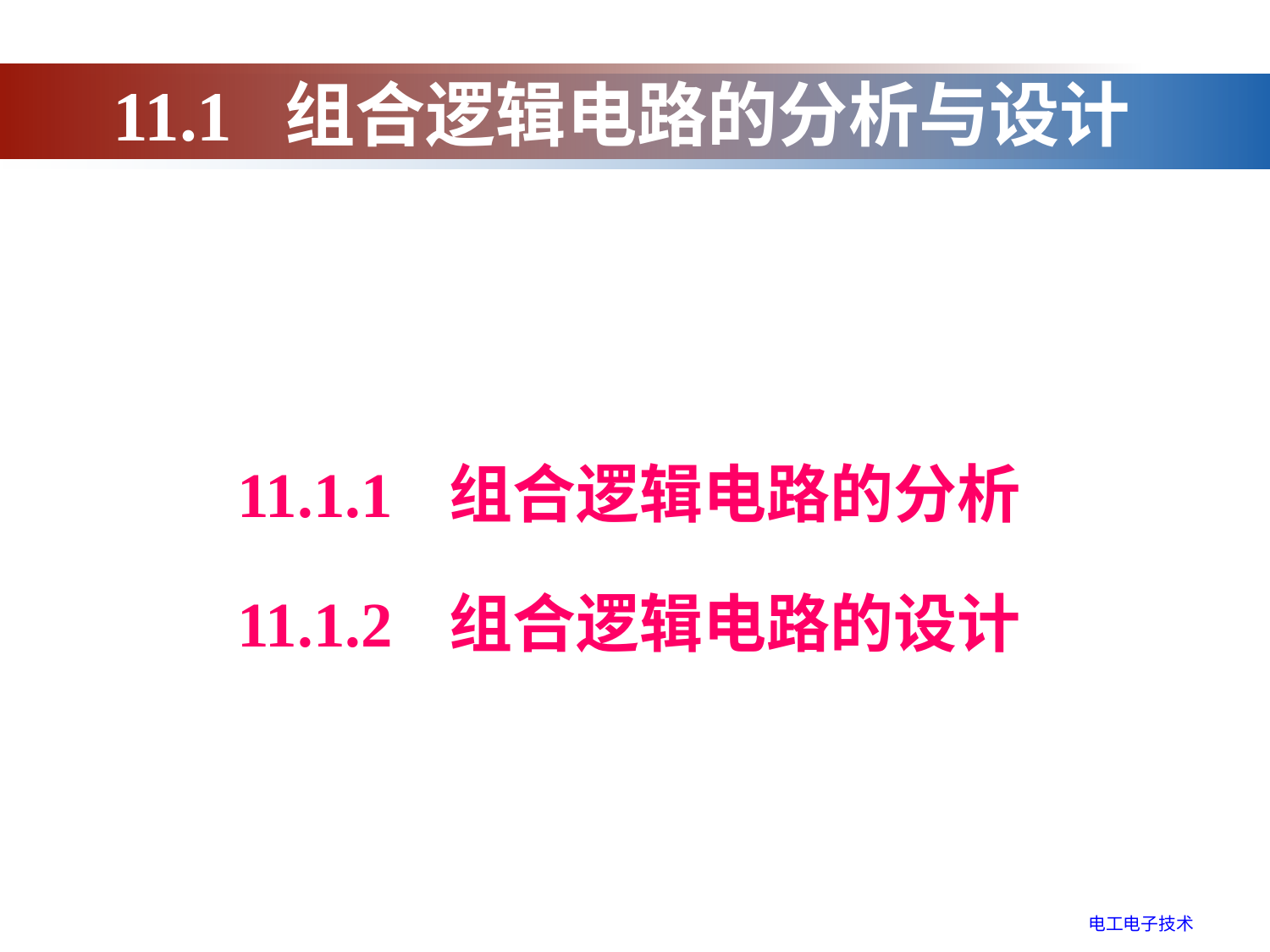

11.1  组合逻辑电路的分析与设计
11.1.1   组合逻辑电路的分析
11.1.2   组合逻辑电路的设计
电工电子技术